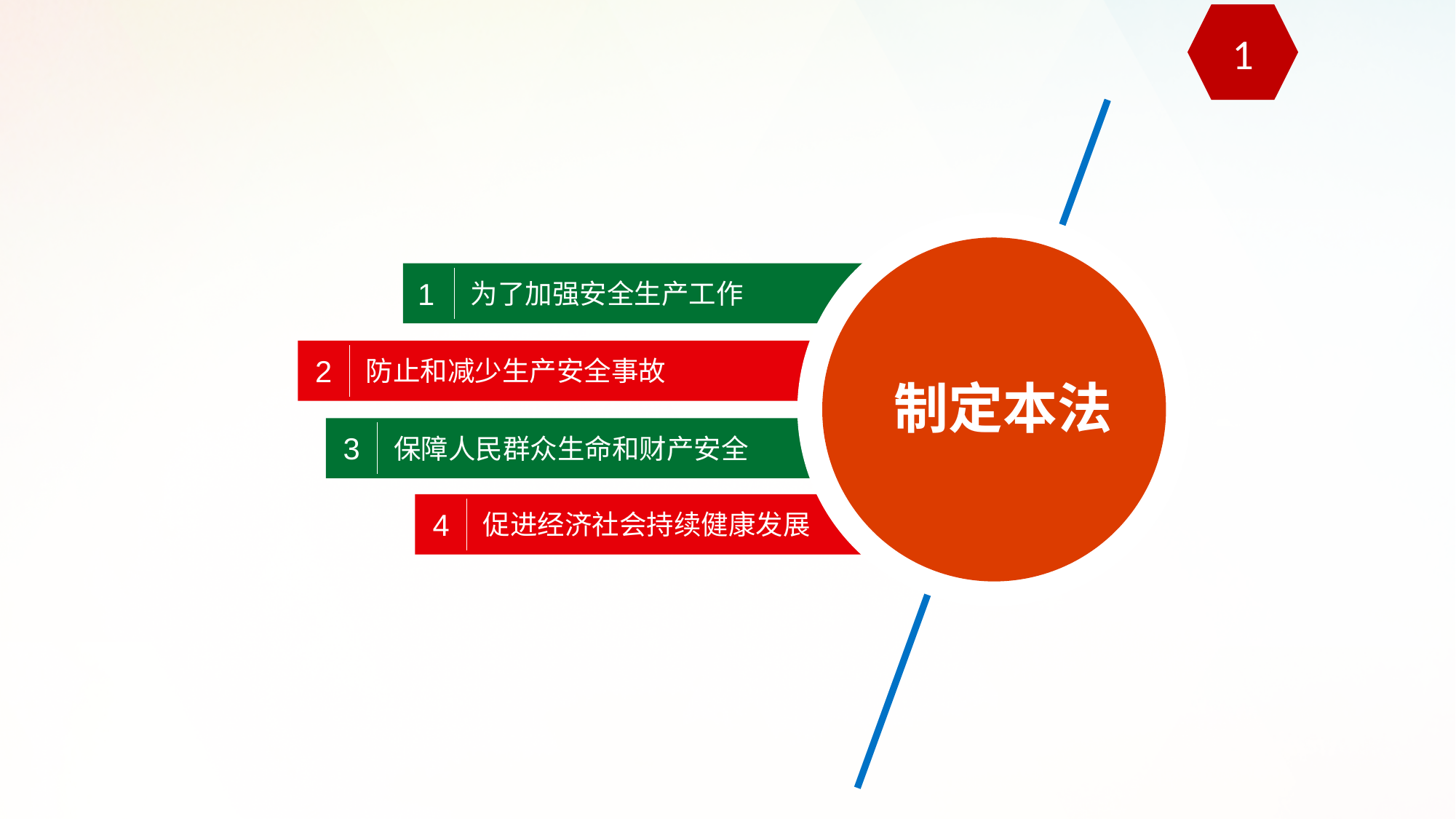

1

1
为了加强安全生产工作

2
防止和减少生产安全事故
制定本法

3
保障人民群众生命和财产安全

4
促进经济社会持续健康发展